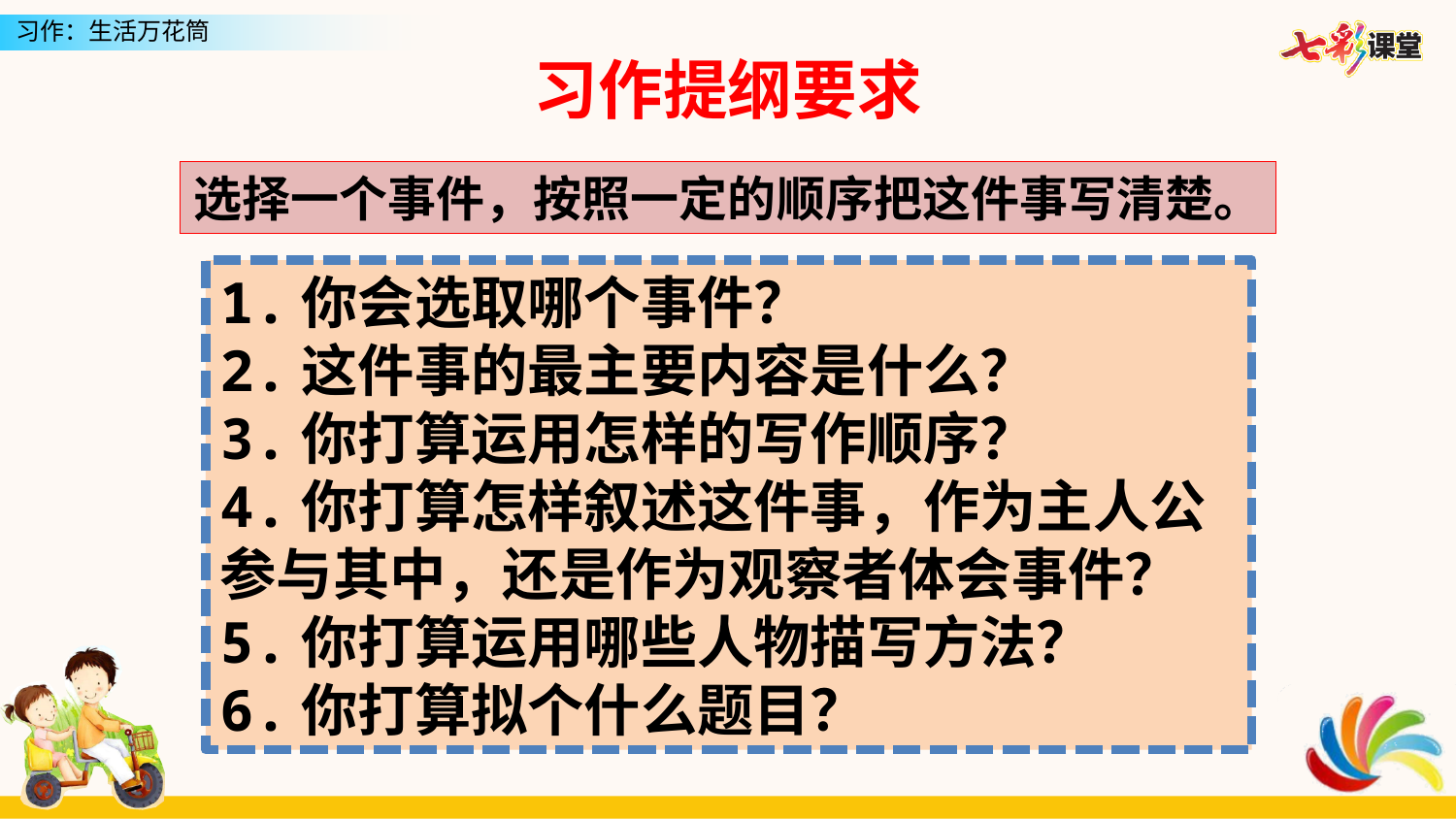

习作提纲要求
选择一个事件，按照一定的顺序把这件事写清楚。
1.你会选取哪个事件？
2.这件事的最主要内容是什么？
3.你打算运用怎样的写作顺序？
4.你打算怎样叙述这件事，作为主人公参与其中，还是作为观察者体会事件？
5.你打算运用哪些人物描写方法？
6.你打算拟个什么题目？